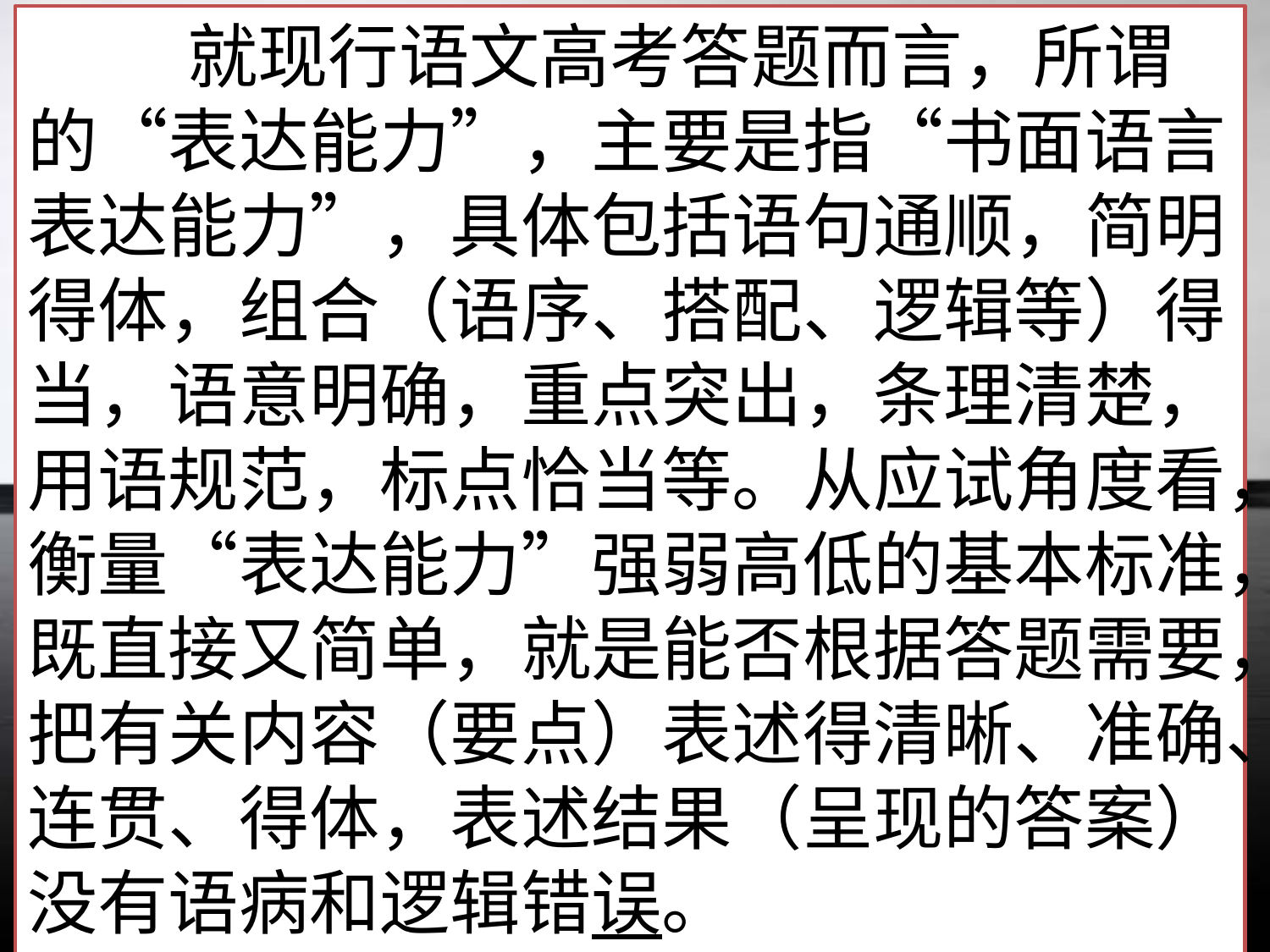

就现行语文高考答题而言，所谓的“表达能力”，主要是指“书面语言表达能力”，具体包括语句通顺，简明得体，组合（语序、搭配、逻辑等）得当，语意明确，重点突出，条理清楚，用语规范，标点恰当等。从应试角度看，衡量“表达能力”强弱高低的基本标准，既直接又简单，就是能否根据答题需要，把有关内容（要点）表述得清晰、准确、连贯、得体，表述结果（呈现的答案）没有语病和逻辑错误。